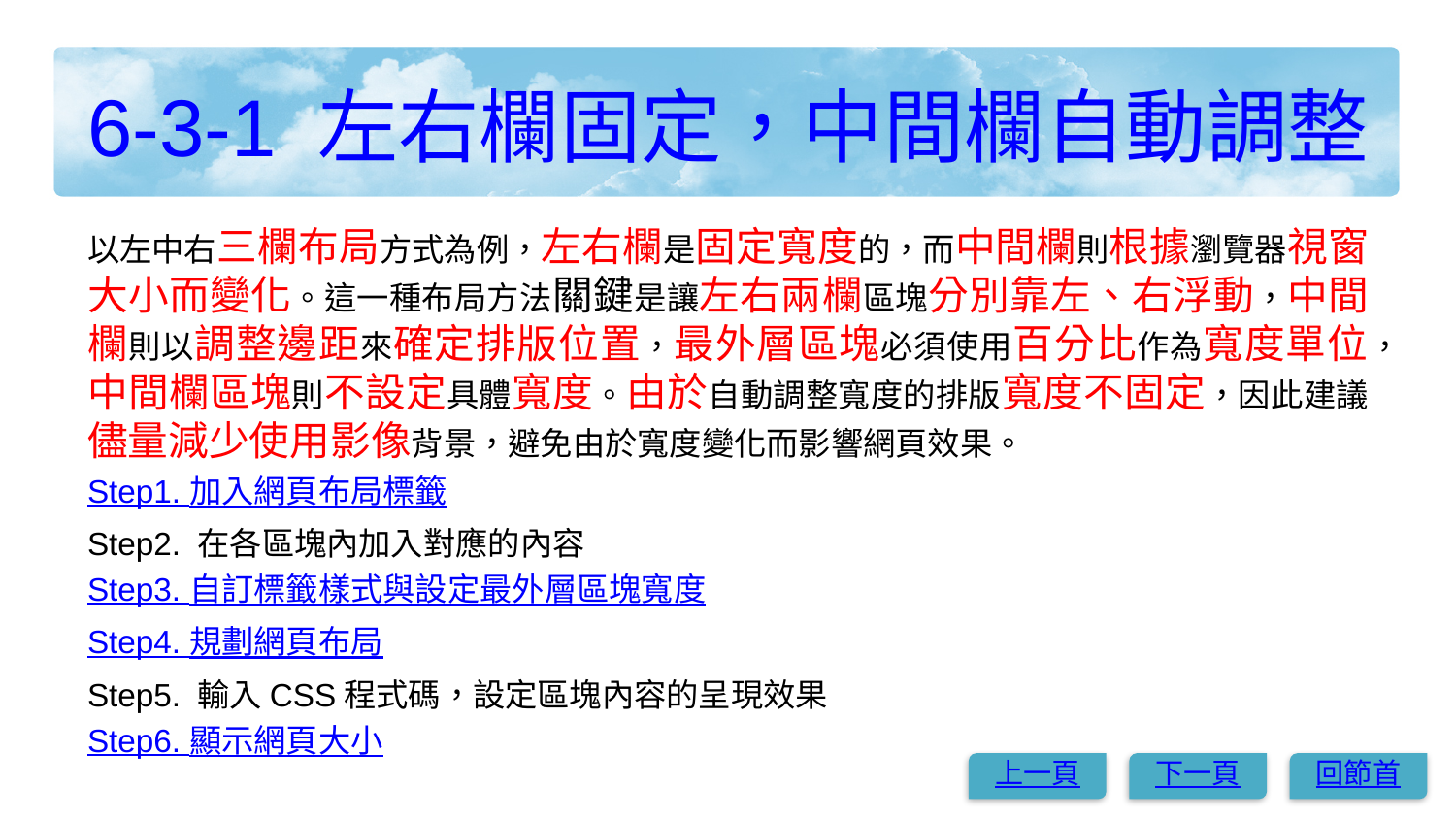

# 6-3-1 左右欄固定，中間欄自動調整
以左中右三欄布局方式為例，左右欄是固定寬度的，而中間欄則根據瀏覽器視窗大小而變化。這一種布局方法關鍵是讓左右兩欄區塊分別靠左、右浮動，中間欄則以調整邊距來確定排版位置，最外層區塊必須使用百分比作為寬度單位，中間欄區塊則不設定具體寬度。由於自動調整寬度的排版寬度不固定，因此建議儘量減少使用影像背景，避免由於寬度變化而影響網頁效果。
Step1. 加入網頁布局標籤
Step2. 在各區塊內加入對應的內容
Step3. 自訂標籤樣式與設定最外層區塊寬度
Step4. 規劃網頁布局
Step5. 輸入CSS程式碼，設定區塊內容的呈現效果
Step6. 顯示網頁大小

上一頁
下一頁
回節首